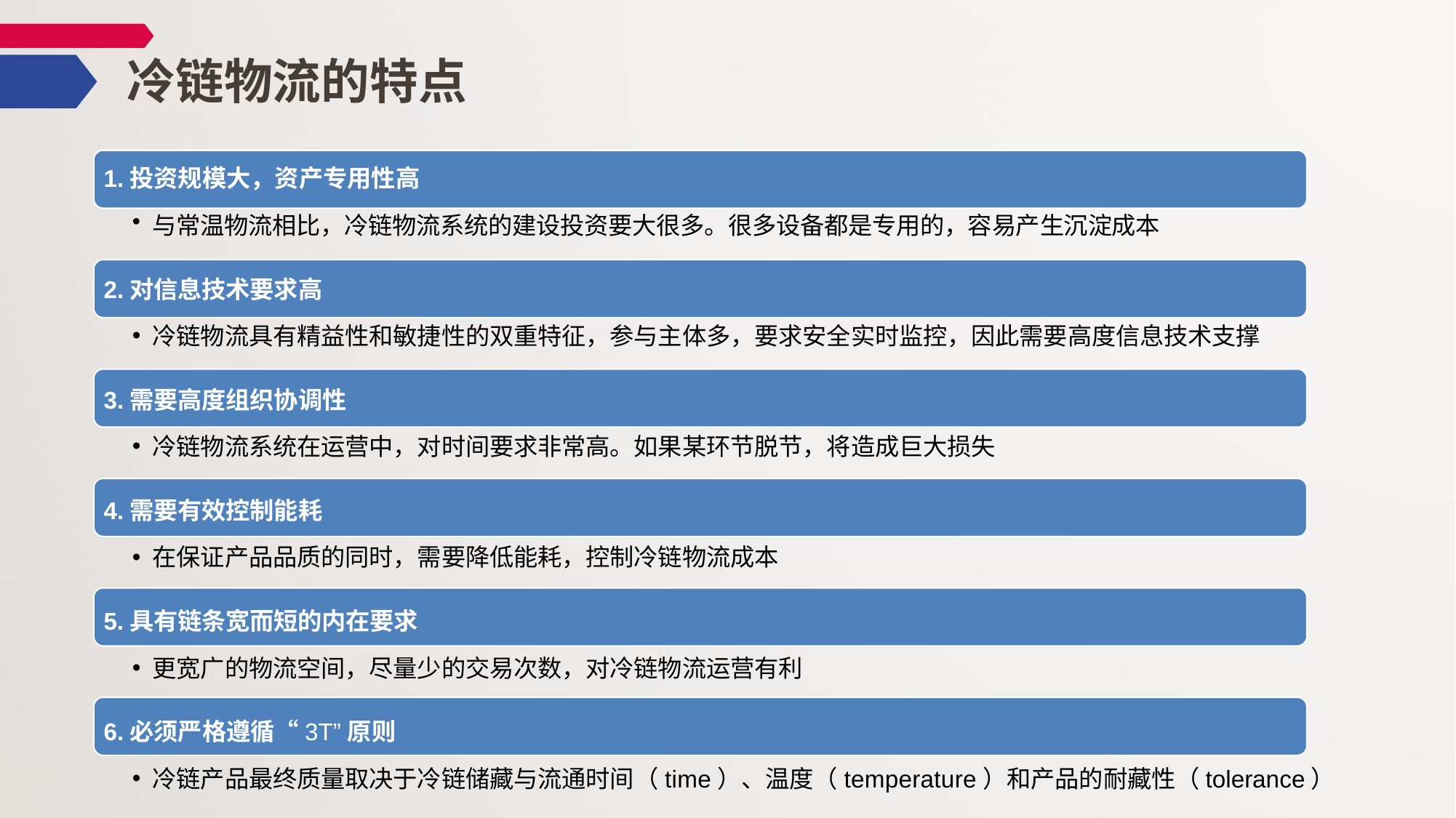

# 冷链物流的特点

1.投资规模大，资产专用性高
与常温物流相比，冷链物流系统的建设投资要大很多。很多设备都是专用的，容易产生沉淀成本

2.对信息技术要求高
冷链物流具有精益性和敏捷性的双重特征，参与主体多，要求安全实时监控，因此需要高度信息技术支撑

3.需要高度组织协调性
冷链物流系统在运营中，对时间要求非常高。如果某环节脱节，将造成巨大损失

4.需要有效控制能耗
在保证产品品质的同时，需要降低能耗，控制冷链物流成本

5.具有链条宽而短的内在要求
更宽广的物流空间，尽量少的交易次数，对冷链物流运营有利

6.必须严格遵循“3T”原则
冷链产品最终质量取决于冷链储藏与流通时间（time）、温度（temperature）和产品的耐藏性（tolerance）